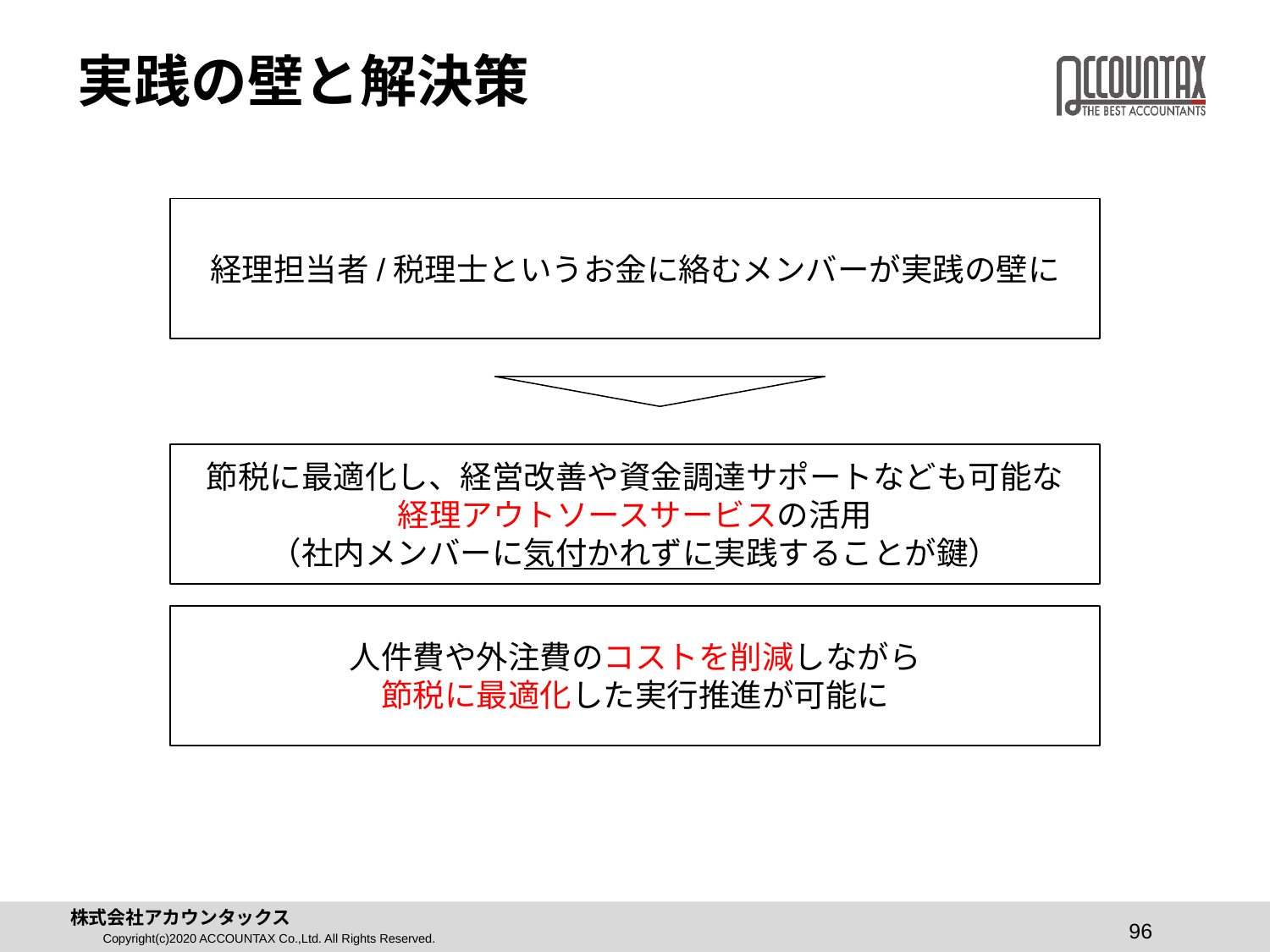

# 実践の壁と解決策
経理担当者/税理士というお金に絡むメンバーが実践の壁に

節税に最適化し、経営改善や資金調達サポートなども可能な
経理アウトソースサービスの活用
（社内メンバーに気付かれずに実践することが鍵）
人件費や外注費のコストを削減しながら
節税に最適化した実行推進が可能に
96